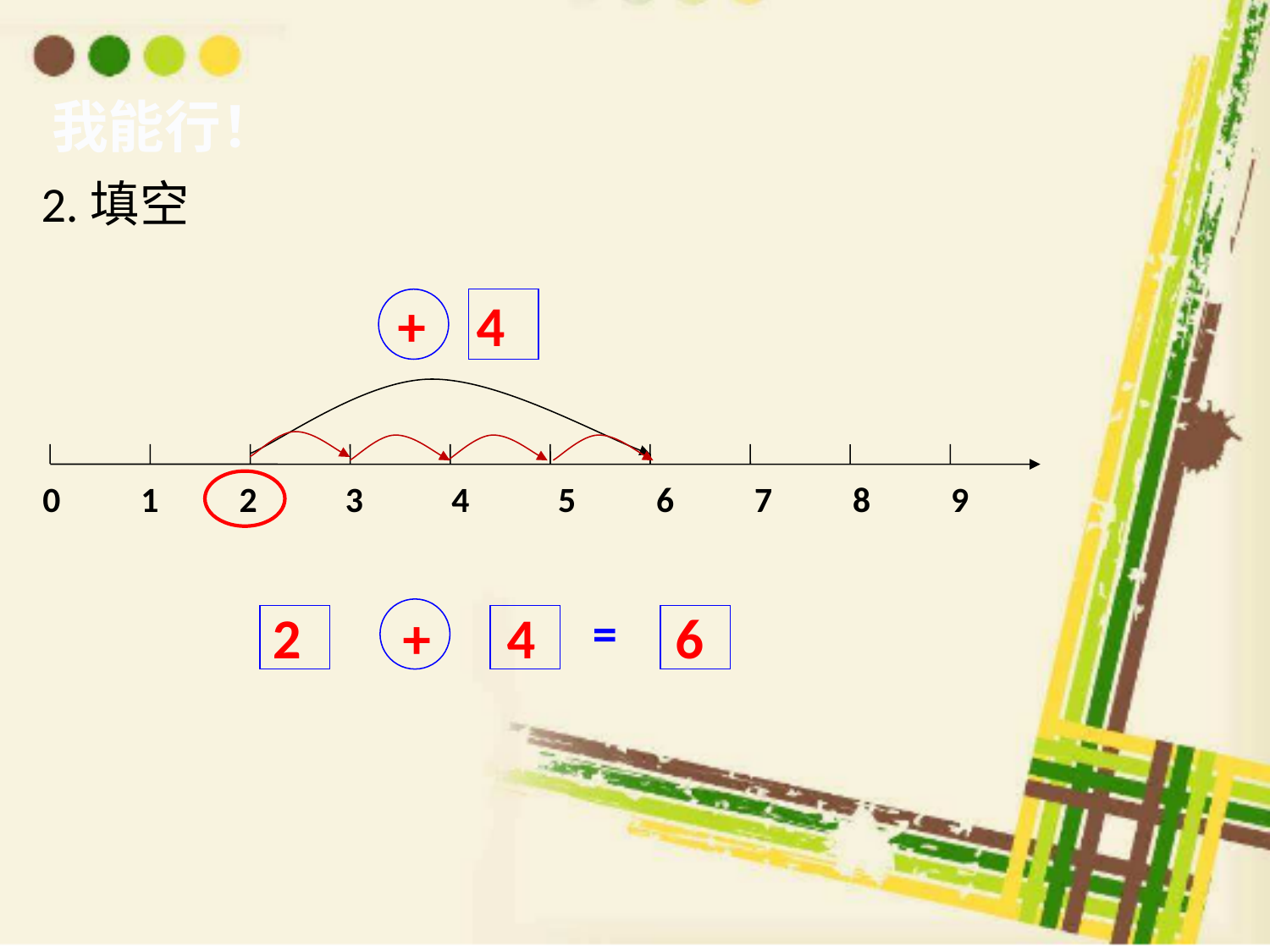

我能行！
2.填空
+    4

0          1          2           3           4           5          6          7          8          9

=
2        +      4           6